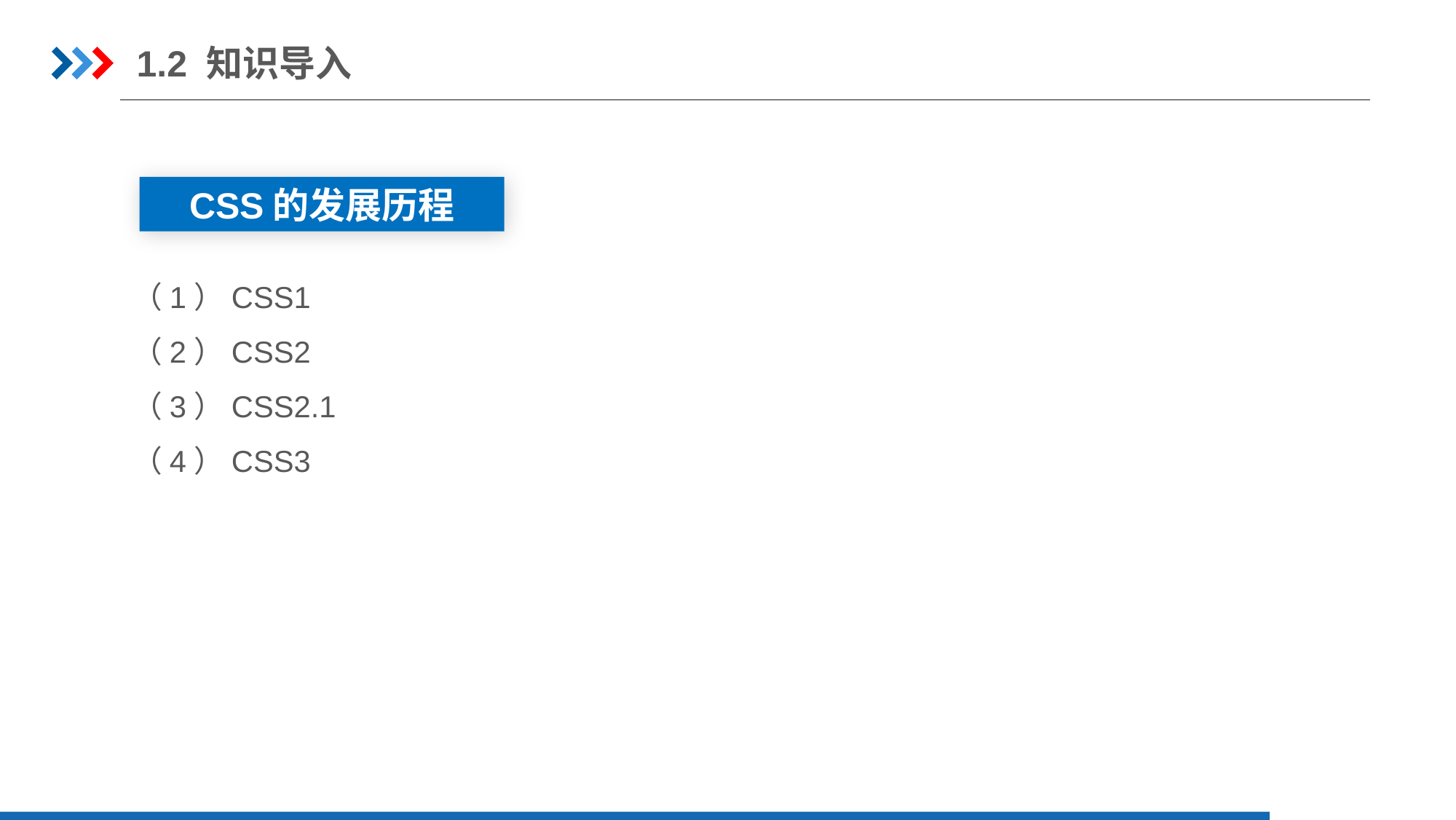

1.2 知识导入
CSS的发展历程
（1）CSS1
（2）CSS2
（3）CSS2.1
（4）CSS3